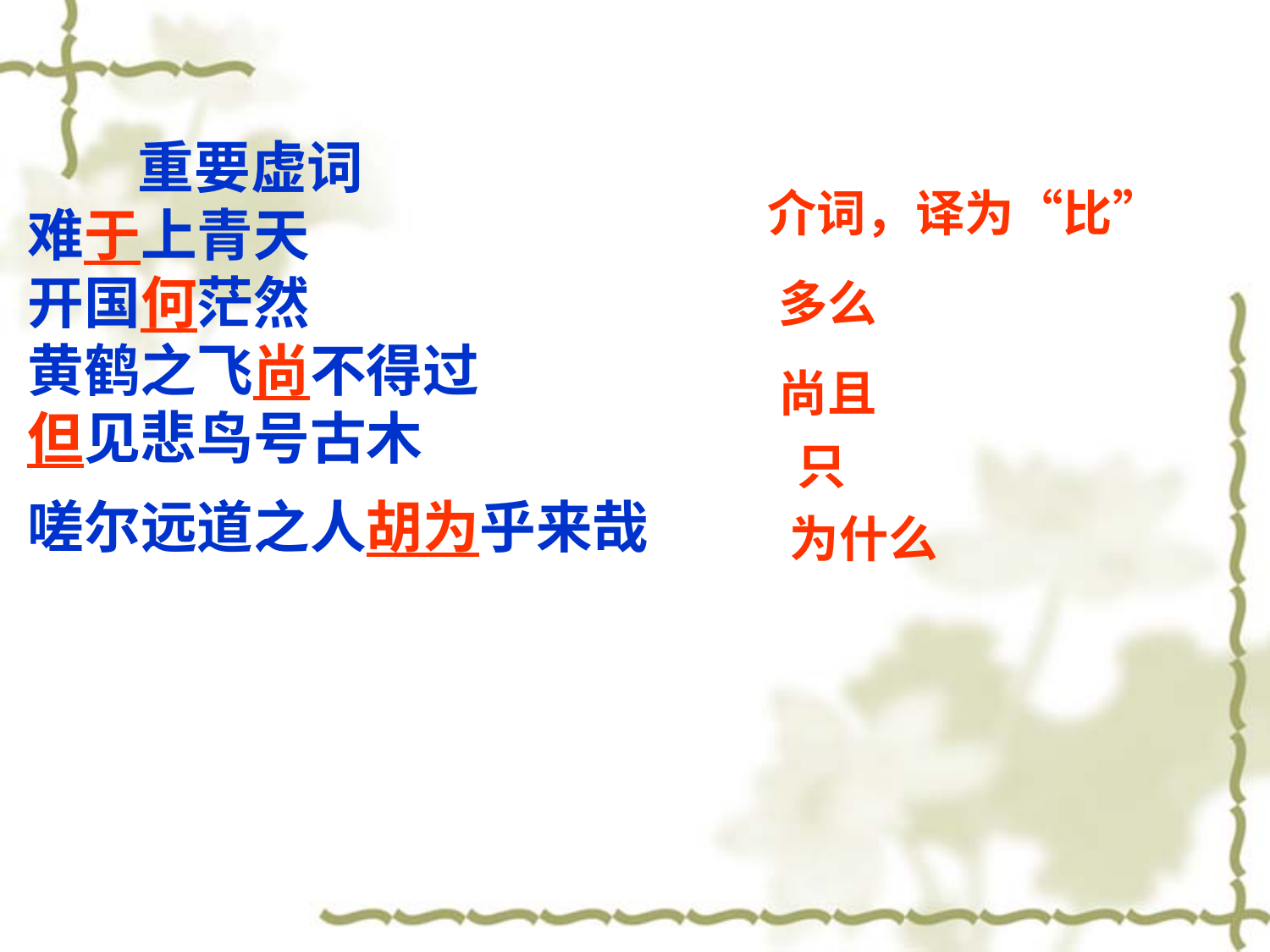

重要虚词
难于上青天
开国何茫然
黄鹤之飞尚不得过
但见悲鸟号古木
嗟尔远道之人胡为乎来哉
介词，译为“比”
多么
尚且
只
为什么